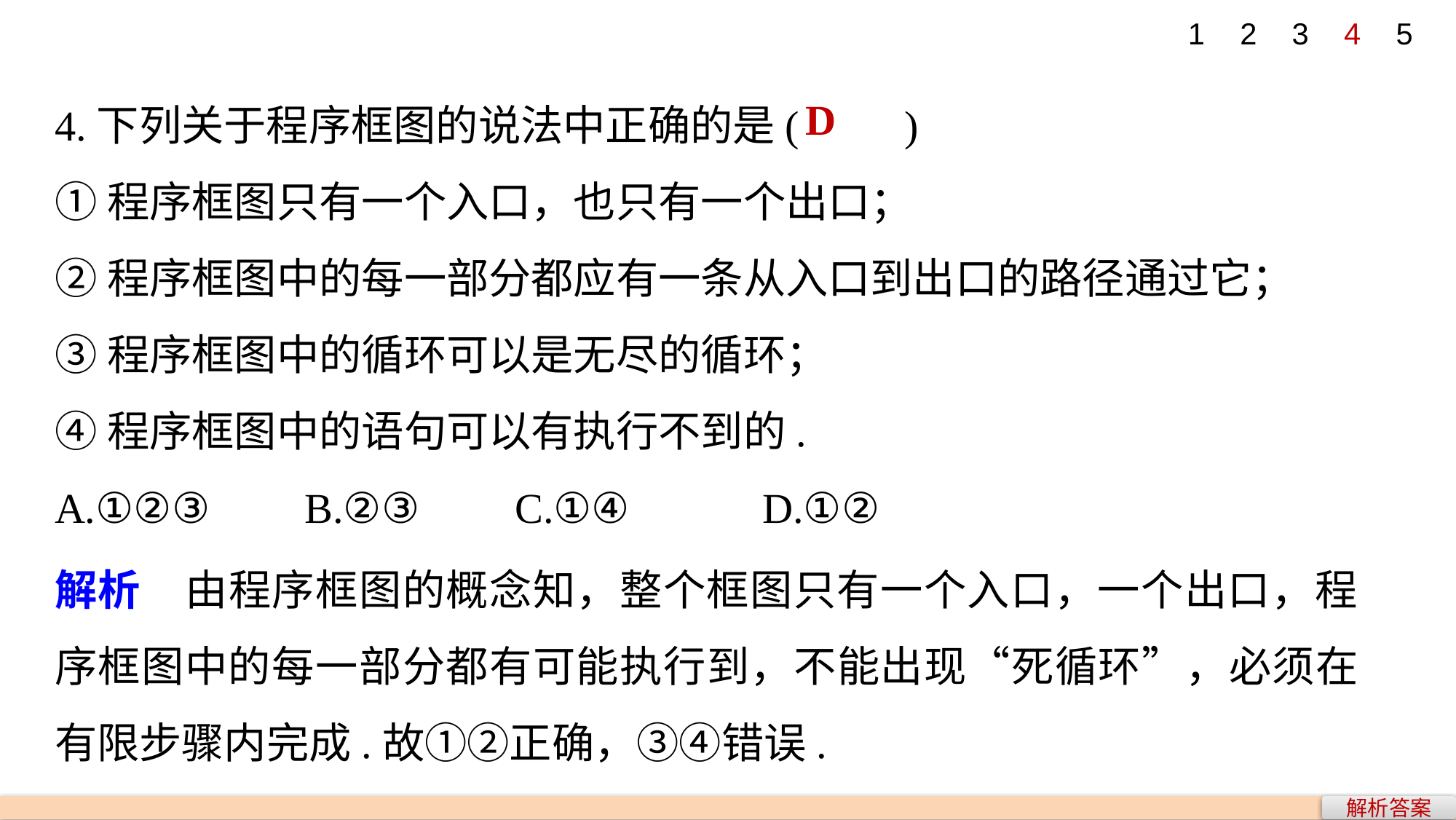

1
2
3
4
5
4.下列关于程序框图的说法中正确的是(　　)
①程序框图只有一个入口，也只有一个出口；
②程序框图中的每一部分都应有一条从入口到出口的路径通过它；
③程序框图中的循环可以是无尽的循环；
④程序框图中的语句可以有执行不到的.
A.①②③  	   B.②③	  C.①④  	     D.①②
D
解析　由程序框图的概念知，整个框图只有一个入口，一个出口，程序框图中的每一部分都有可能执行到，不能出现“死循环”，必须在有限步骤内完成.故①②正确，③④错误.
解析答案